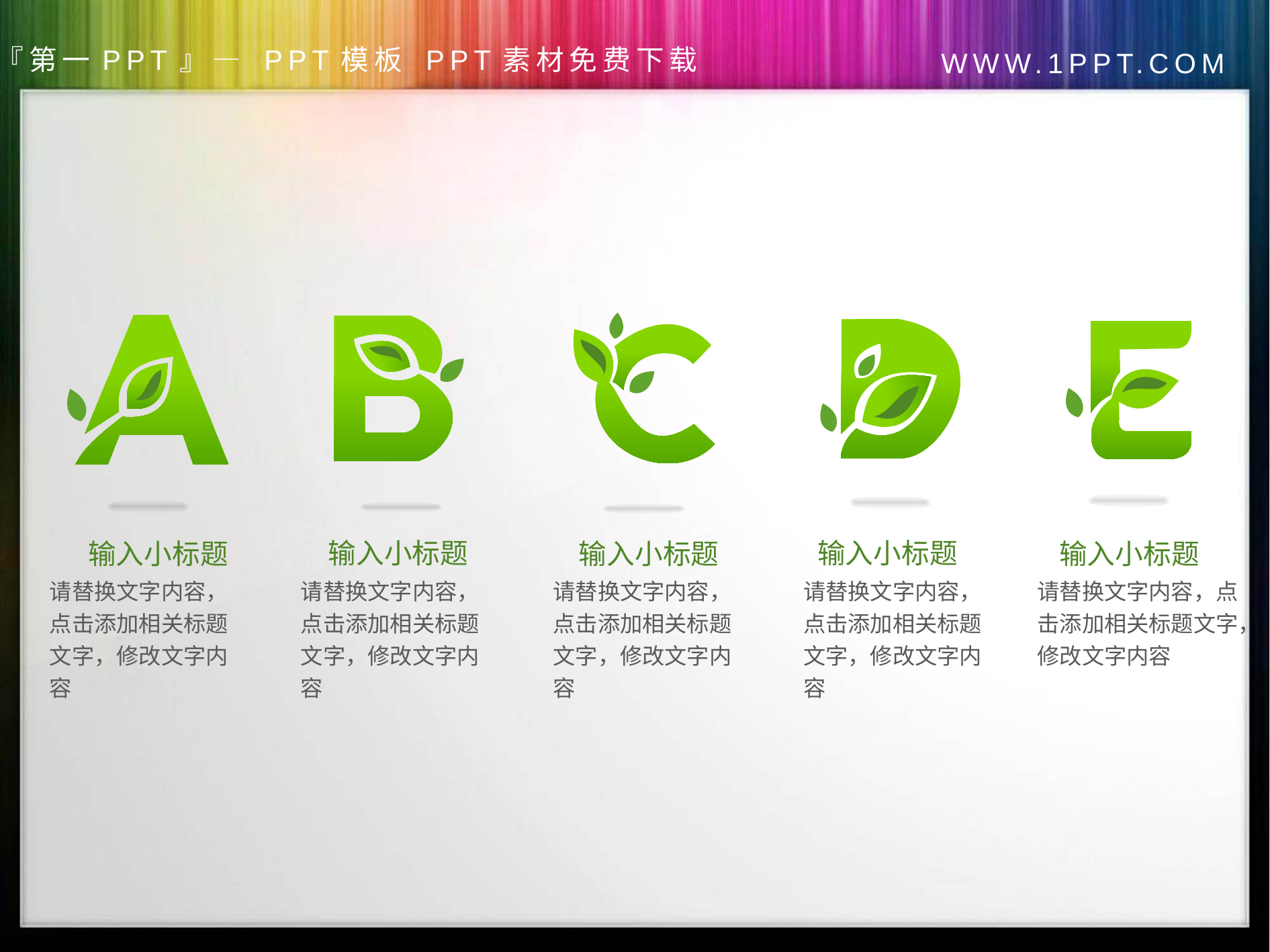

输入小标题
请替换文字内容，点击添加相关标题文字，修改文字内容
输入小标题
请替换文字内容，点击添加相关标题文字，修改文字内容
输入小标题
请替换文字内容，点击添加相关标题文字，修改文字内容
输入小标题
请替换文字内容，点击添加相关标题文字，修改文字内容
输入小标题
请替换文字内容，点击添加相关标题文字，修改文字内容